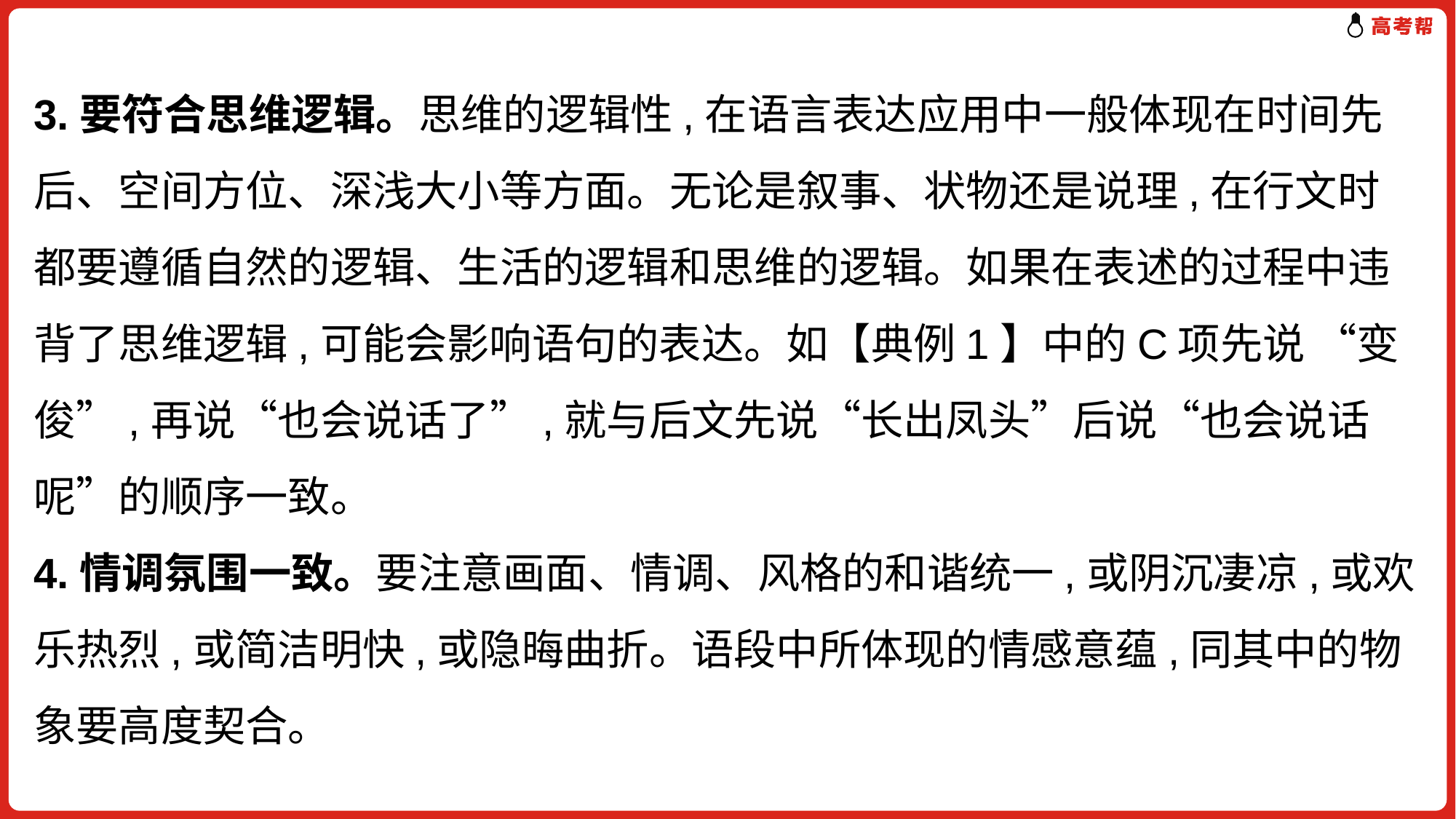

3.要符合思维逻辑。思维的逻辑性,在语言表达应用中一般体现在时间先后、空间方位、深浅大小等方面。无论是叙事、状物还是说理,在行文时都要遵循自然的逻辑、生活的逻辑和思维的逻辑。如果在表述的过程中违背了思维逻辑,可能会影响语句的表达。如【典例1】中的C项先说 “变俊”,再说“也会说话了”,就与后文先说“长出凤头”后说“也会说话呢”的顺序一致。
4.情调氛围一致。要注意画面、情调、风格的和谐统一,或阴沉凄凉,或欢乐热烈,或简洁明快,或隐晦曲折。语段中所体现的情感意蕴,同其中的物象要高度契合。